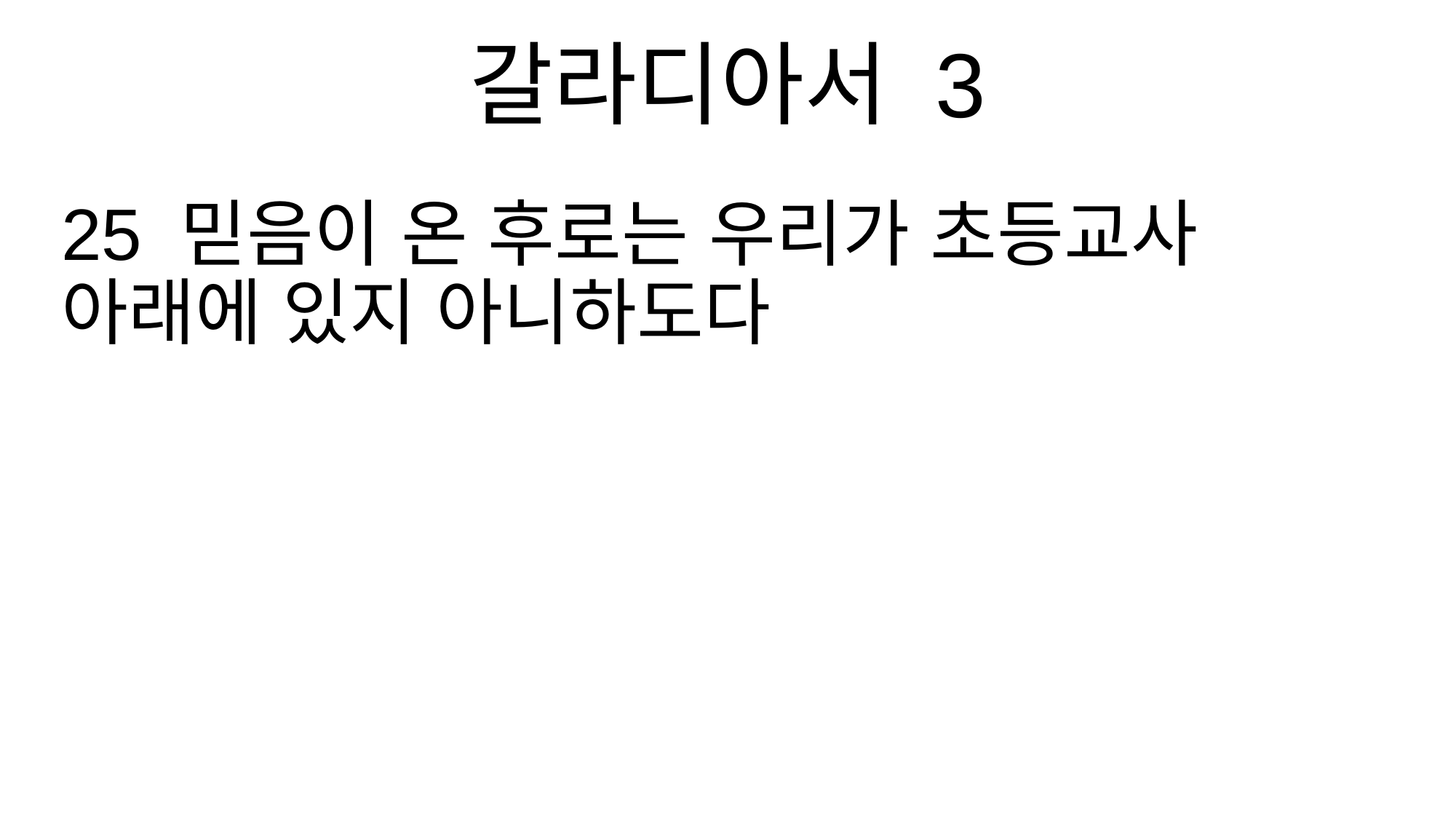

갈라디아서 3
25 믿음이 온 후로는 우리가 초등교사 아래에 있지 아니하도다